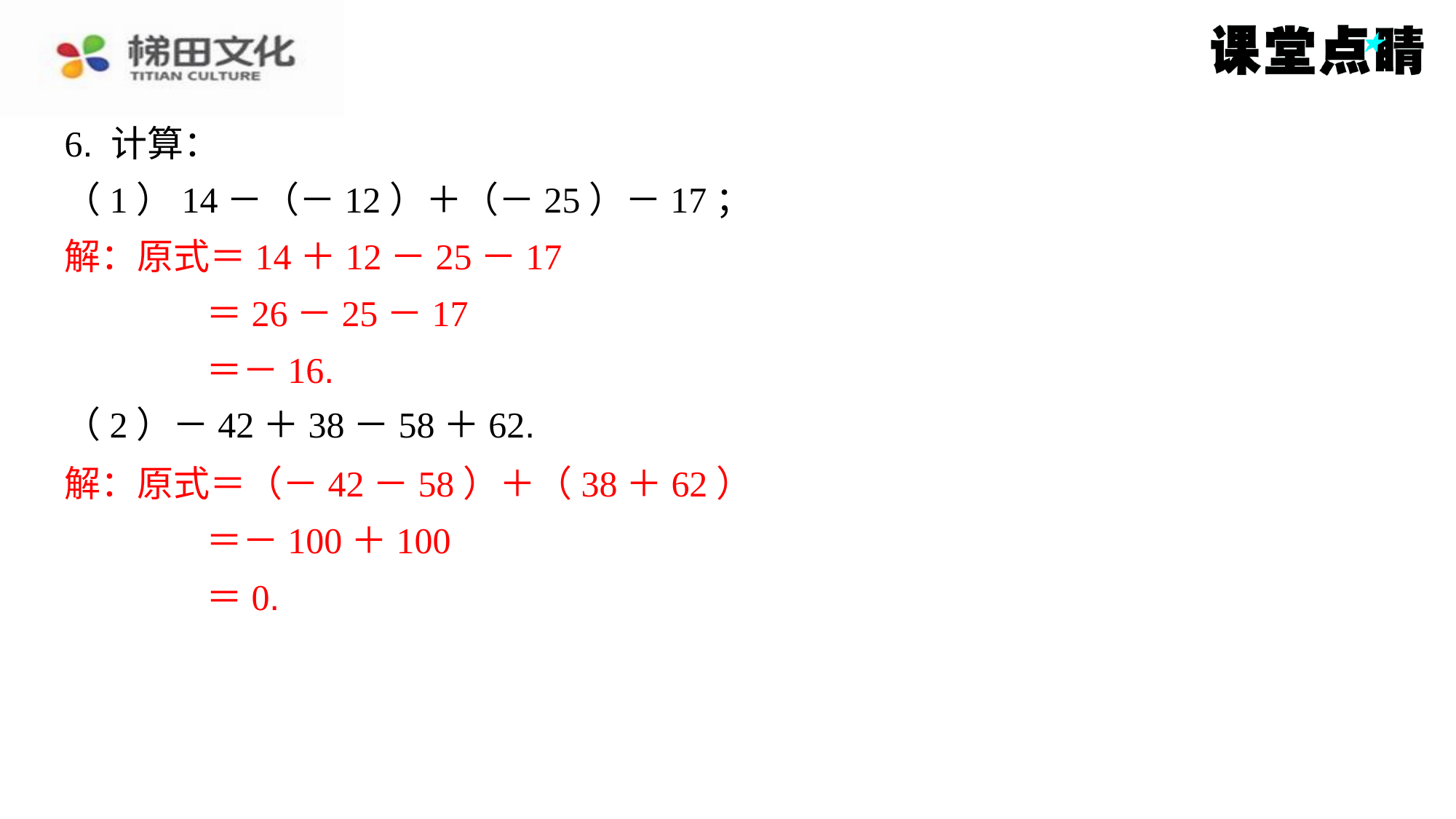

6. 计算：
（1）14－（－12）＋（－25）－17；
解：原式＝14＋12－25－17
＝26－25－17
＝－16.
（2）－42＋38－58＋62.
解：原式＝（－42－58）＋（38＋62）
＝－100＋100
＝0.
解：原式＝14＋12－25－17
＝26－25－17
＝－16.
解：原式＝（－42－58）＋（38＋62）
＝－100＋100
＝0.